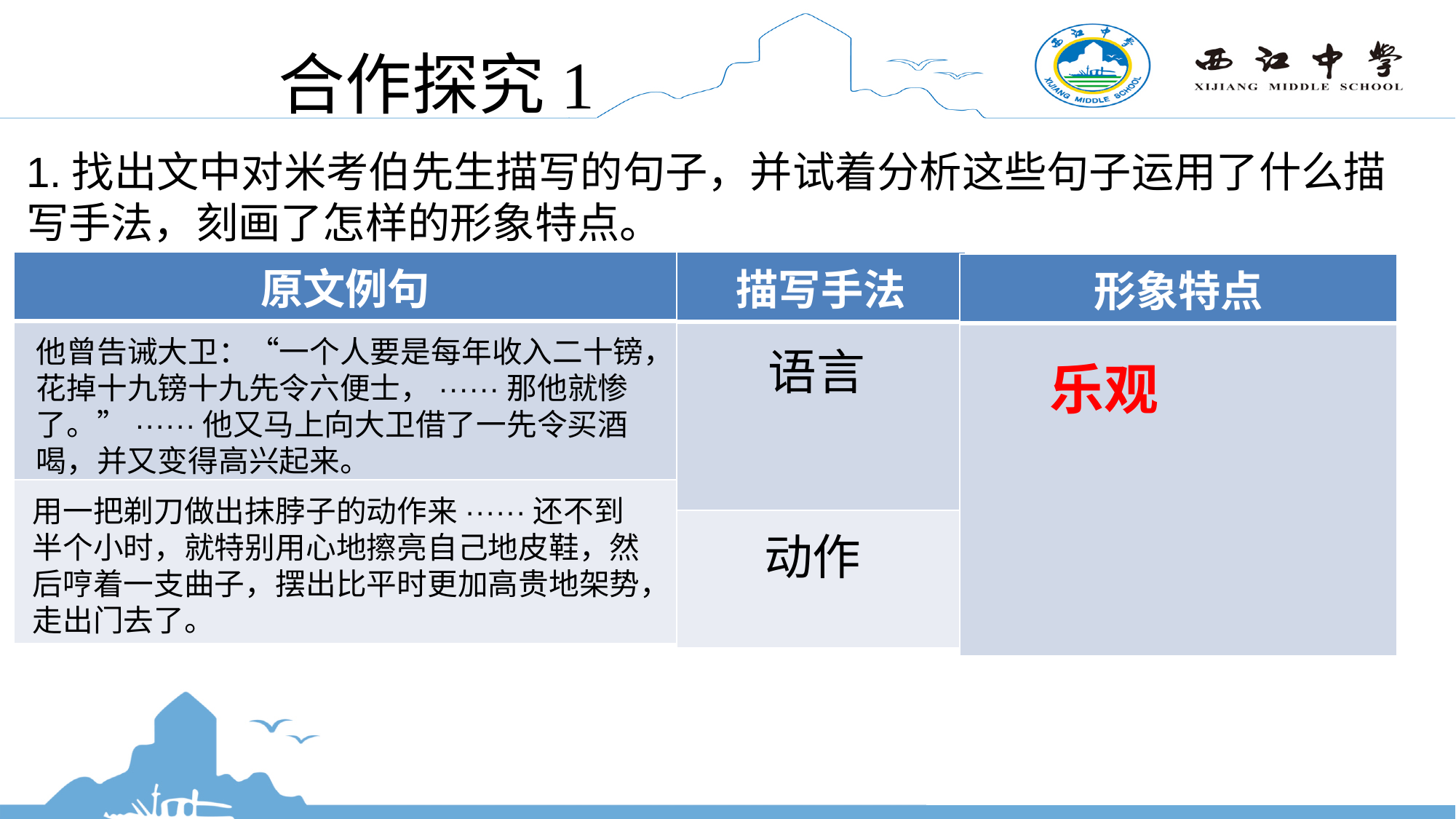

# 合作探究1
1.找出文中对米考伯先生描写的句子，并试着分析这些句子运用了什么描写手法，刻画了怎样的形象特点。
| 原文例句 |
| --- |
|  |
|  |
| 描写手法 |
| --- |
|  |
|  |
| 形象特点 |
| --- |
|  |
他曾告诫大卫：“一个人要是每年收入二十镑，花掉十九镑十九先令六便士，······那他就惨了。”······他又马上向大卫借了一先令买酒喝，并又变得高兴起来。
语言
乐观
用一把剃刀做出抹脖子的动作来······还不到半个小时，就特别用心地擦亮自己地皮鞋，然后哼着一支曲子，摆出比平时更加高贵地架势，走出门去了。
动作